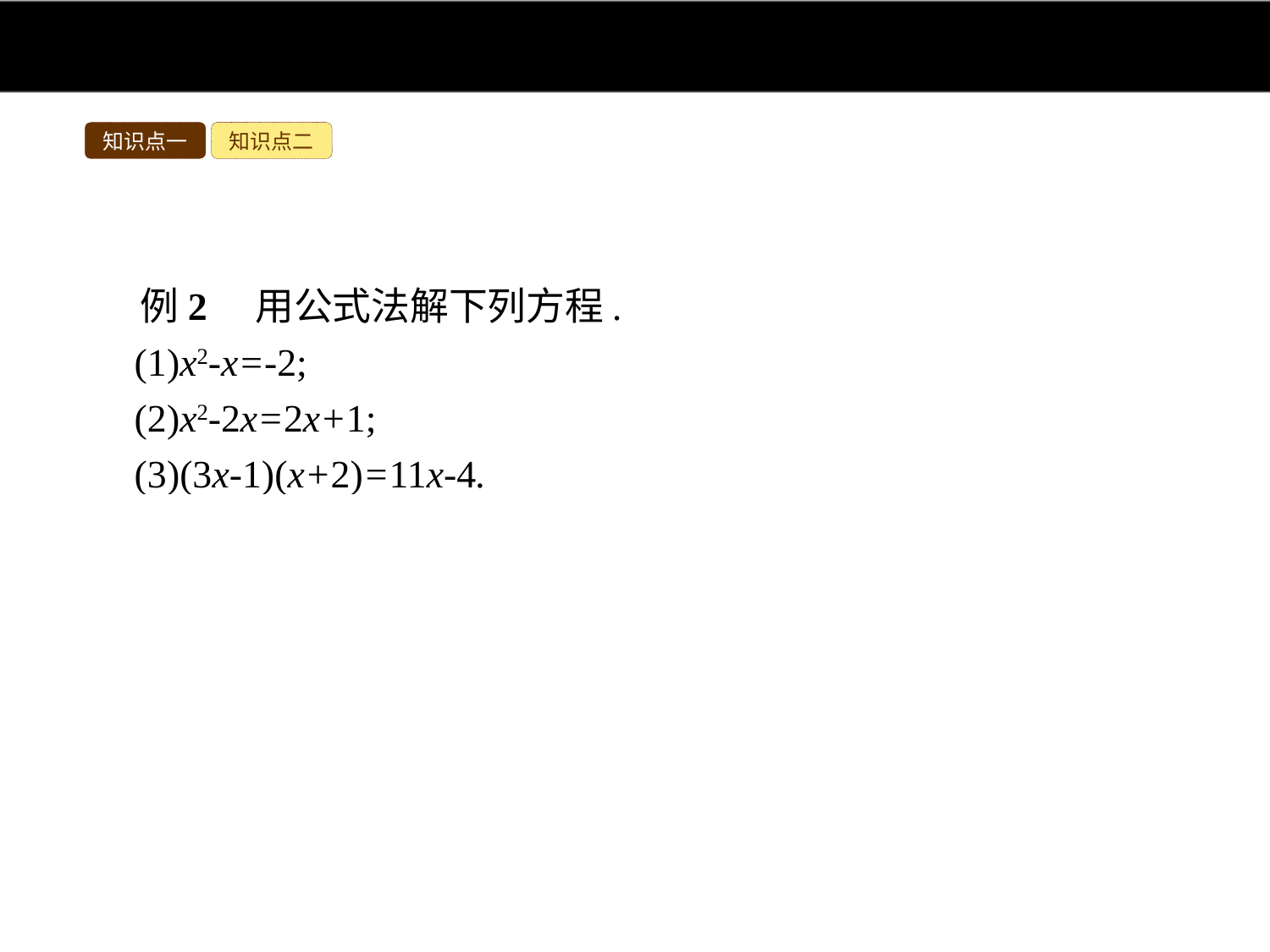

知识点一
知识点二
例2　用公式法解下列方程.
(1)x2-x=-2;
(2)x2-2x=2x+1;
(3)(3x-1)(x+2)=11x-4.
分析:把各方程整理为一般形式,找出a,b,c的值,代入求根公式即可求出解.